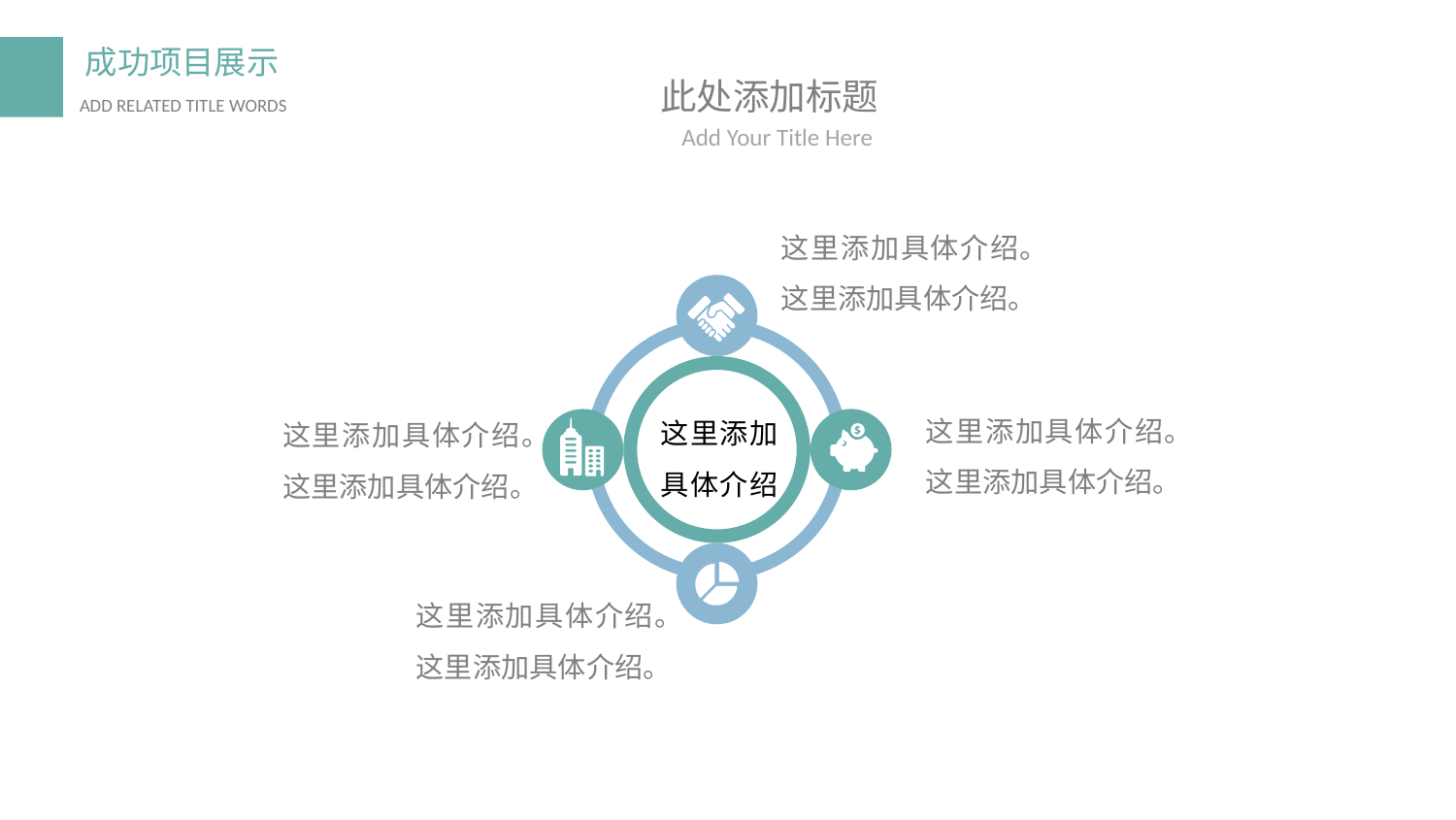

此处添加标题
04
Add Your Title Here
这里添加具体介绍。这里添加具体介绍。

这里添加具体介绍。这里添加具体介绍。
这里添加具体介绍。这里添加具体介绍。
这里添加具体介绍

这里添加具体介绍。这里添加具体介绍。